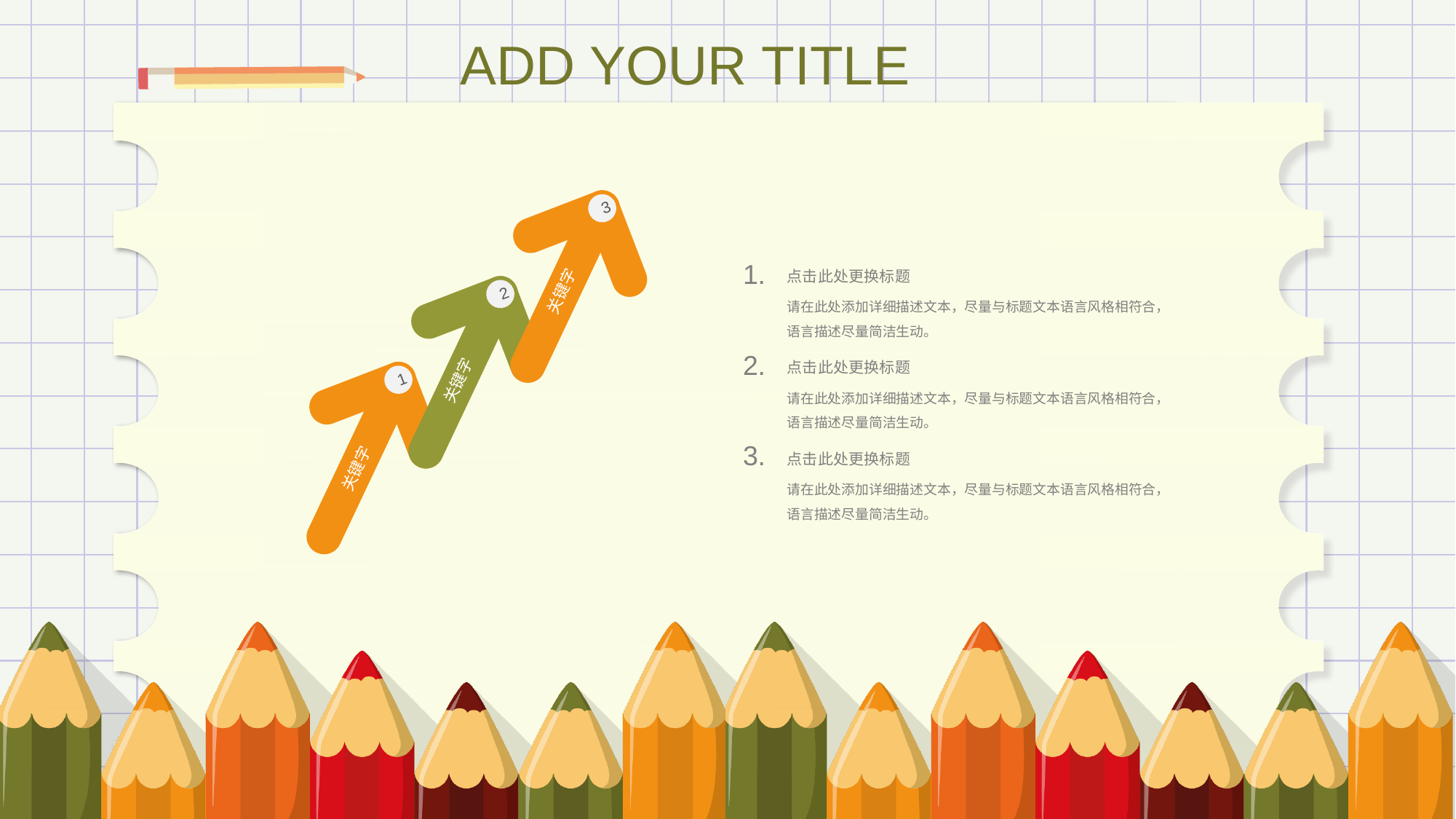

点击此处更换标题
请在此处添加详细描述文本，尽量与标题文本语言风格相符合，语言描述尽量简洁生动。
点击此处更换标题
请在此处添加详细描述文本，尽量与标题文本语言风格相符合，语言描述尽量简洁生动。
点击此处更换标题
请在此处添加详细描述文本，尽量与标题文本语言风格相符合，语言描述尽量简洁生动。
1.
2.
3.

3

2

关键字

1

关键字

关键字